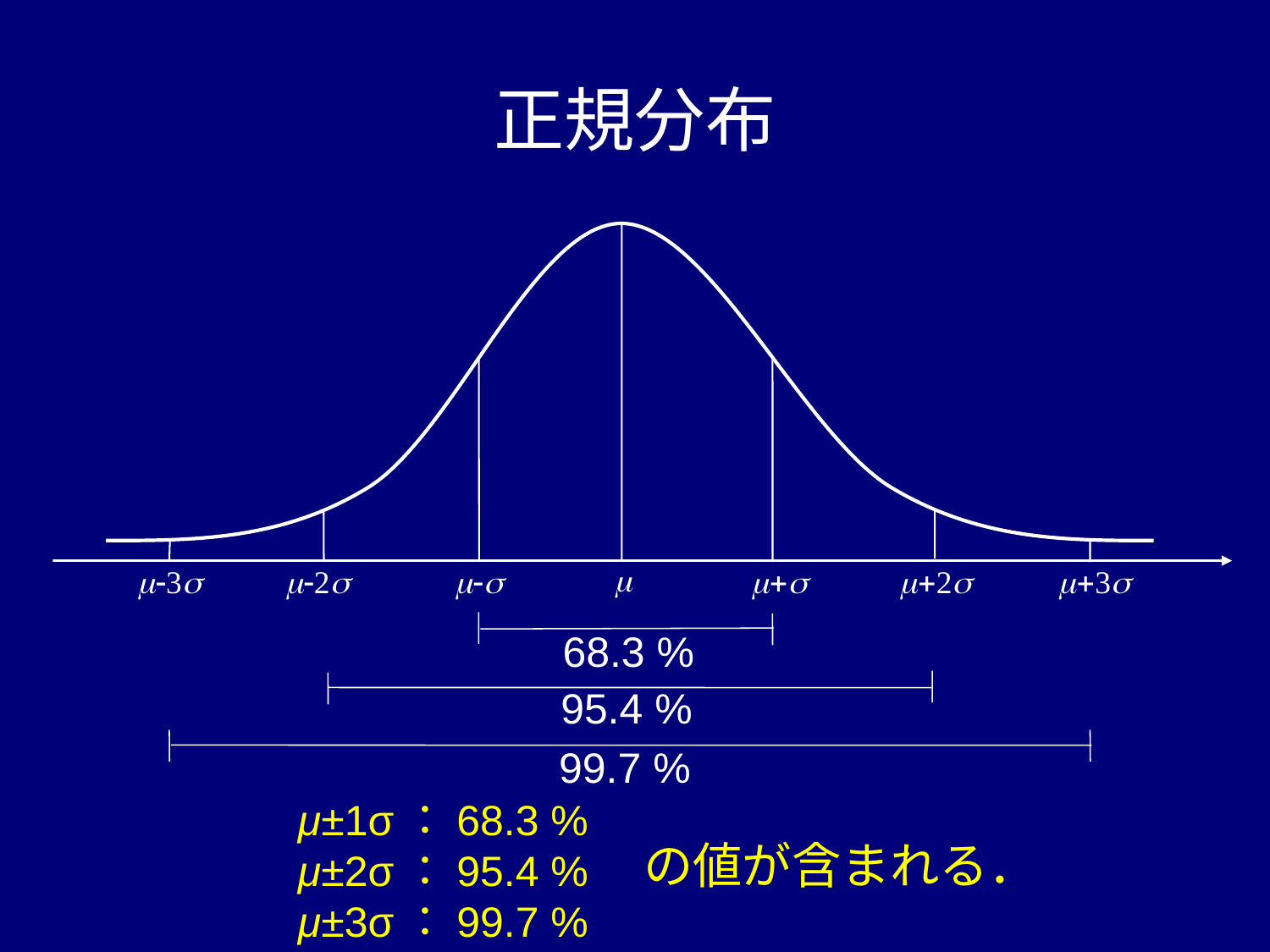

# 正規分布

μ

μ−3σ
μ−2σ
μ−σ
μ+σ
μ+2σ
μ+3σ

68.3 %

95.4 %

99.7 %

μ±1σ：68.3 %
μ±2σ：95.4 %
μ±3σ：99.7 %
の値が含まれる．